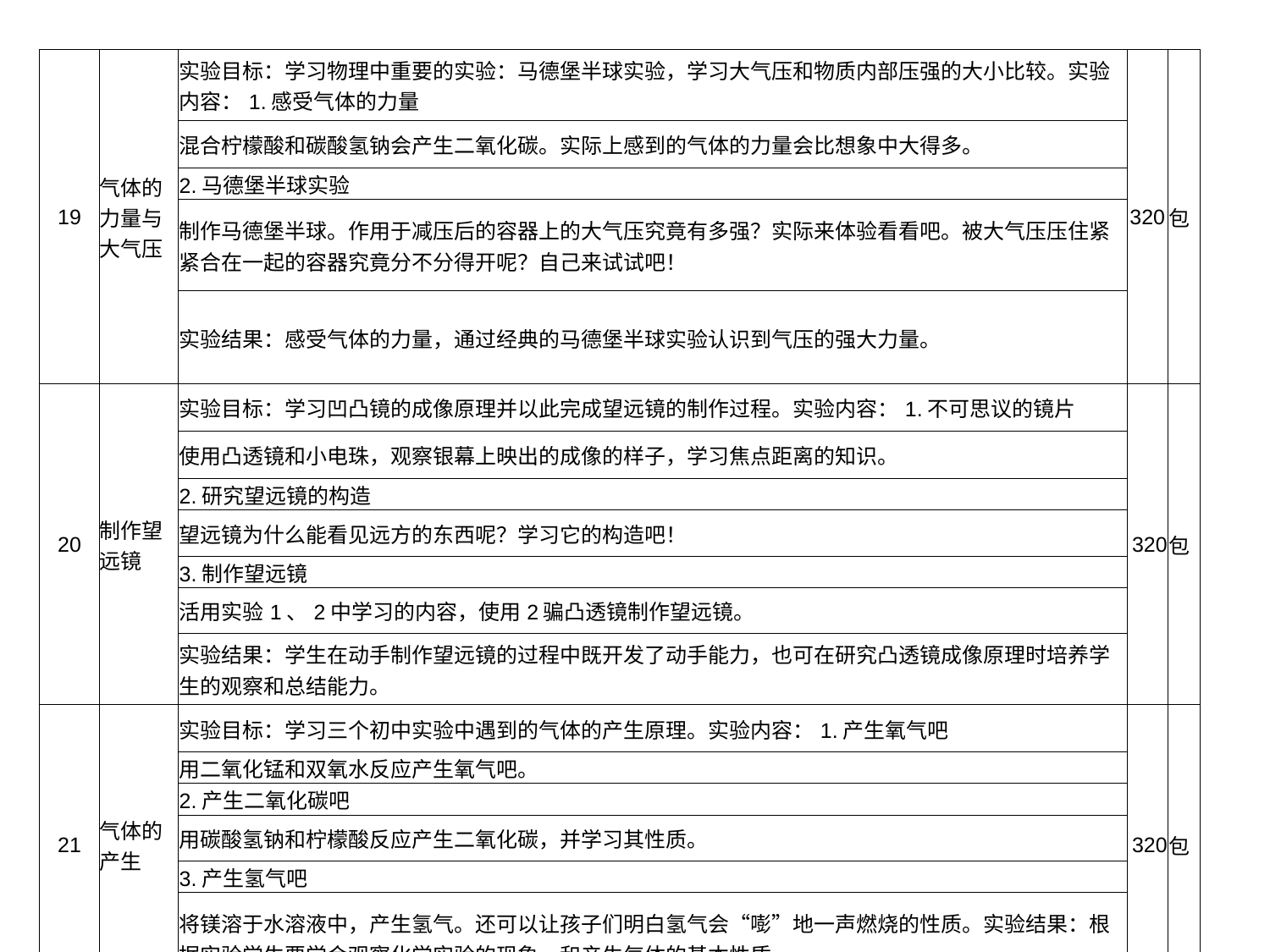

| 19 | 气体的力量与大气压 | 实验目标：学习物理中重要的实验：马德堡半球实验，学习大气压和物质内部压强的大小比较。实验内容：1.感受气体的力量 | 320 | 包 |
| --- | --- | --- | --- | --- |
|  |  | 混合柠檬酸和碳酸氢钠会产生二氧化碳。实际上感到的气体的力量会比想象中大得多。 |  |  |
|  |  | 2.马德堡半球实验 |  |  |
|  |  | 制作马德堡半球。作用于减压后的容器上的大气压究竟有多强？实际来体验看看吧。被大气压压住紧紧合在一起的容器究竟分不分得开呢？自己来试试吧！ |  |  |
|  |  | 实验结果：感受气体的力量，通过经典的马德堡半球实验认识到气压的强大力量。 |  |  |
| 20 | 制作望远镜 | 实验目标：学习凹凸镜的成像原理并以此完成望远镜的制作过程。实验内容：1.不可思议的镜片 | 320 | 包 |
|  |  | 使用凸透镜和小电珠，观察银幕上映出的成像的样子，学习焦点距离的知识。 |  |  |
|  |  | 2.研究望远镜的构造 |  |  |
|  |  | 望远镜为什么能看见远方的东西呢？学习它的构造吧！ |  |  |
|  |  | 3.制作望远镜 |  |  |
|  |  | 活用实验1、2中学习的内容，使用2骗凸透镜制作望远镜。 |  |  |
|  |  | 实验结果：学生在动手制作望远镜的过程中既开发了动手能力，也可在研究凸透镜成像原理时培养学生的观察和总结能力。 |  |  |
| 21 | 气体的产生 | 实验目标：学习三个初中实验中遇到的气体的产生原理。实验内容：1.产生氧气吧 | 320 | 包 |
|  |  | 用二氧化锰和双氧水反应产生氧气吧。 |  |  |
|  |  | 2.产生二氧化碳吧 |  |  |
|  |  | 用碳酸氢钠和柠檬酸反应产生二氧化碳，并学习其性质。 |  |  |
|  |  | 3.产生氢气吧 |  |  |
|  |  | 将镁溶于水溶液中，产生氢气。还可以让孩子们明白氢气会“嘭”地一声燃烧的性质。实验结果：根据实验学生要学会观察化学实验的现象，和产生气体的基本性质。 |  |  |